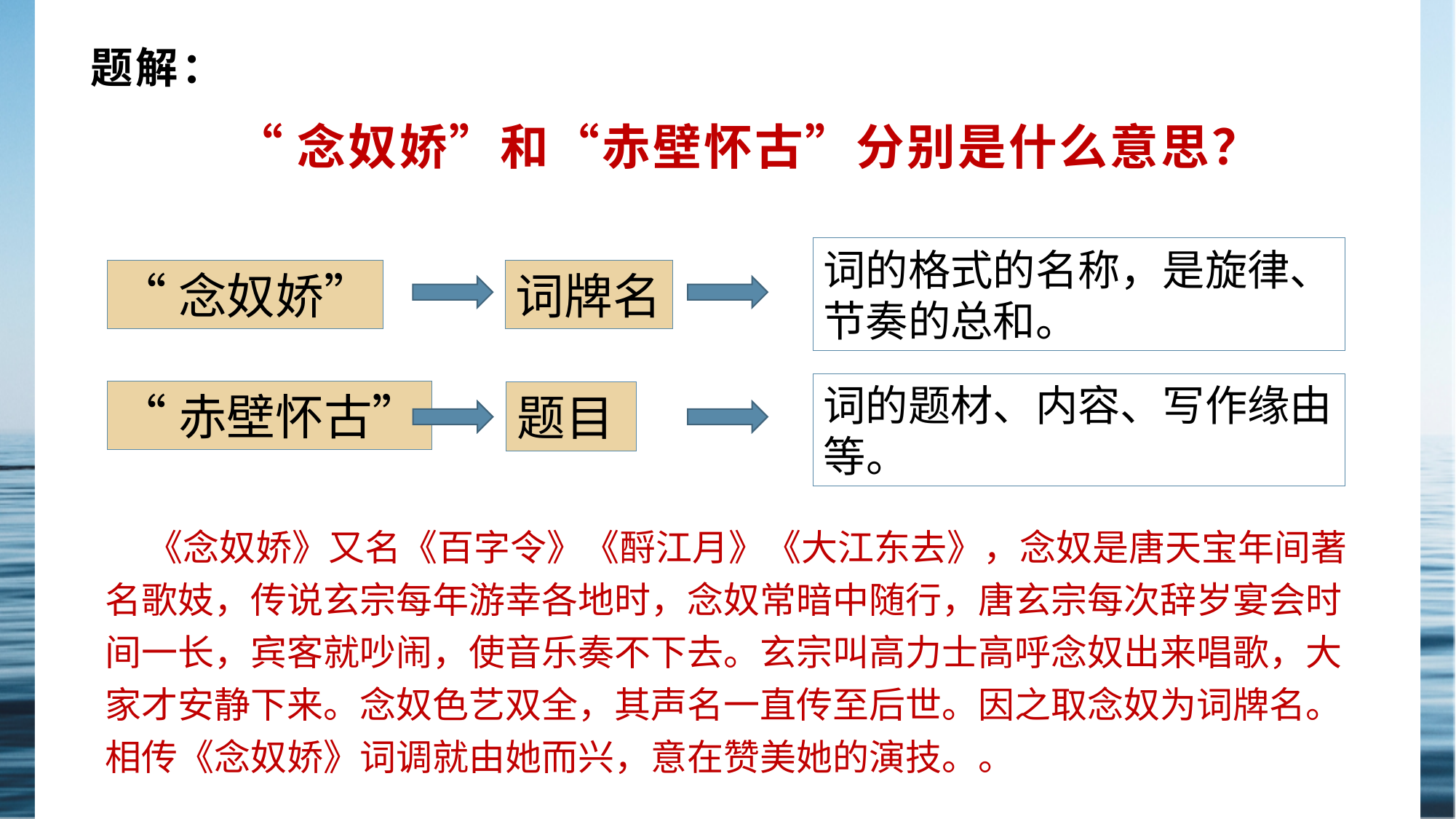

# 题解：
“念奴娇”和“赤壁怀古”分别是什么意思？
词的格式的名称，是旋律、节奏的总和。
“念奴娇”
词牌名

词的题材、内容、写作缘由等。
“赤壁怀古”
题目

    《念奴娇》又名《百字令》《酹江月》《大江东去》，念奴是唐天宝年间著名歌妓，传说玄宗每年游幸各地时，念奴常暗中随行，唐玄宗每次辞岁宴会时间一长，宾客就吵闹，使音乐奏不下去。玄宗叫高力士高呼念奴出来唱歌，大家才安静下来。念奴色艺双全，其声名一直传至后世。因之取念奴为词牌名。相传《念奴娇》词调就由她而兴，意在赞美她的演技。。